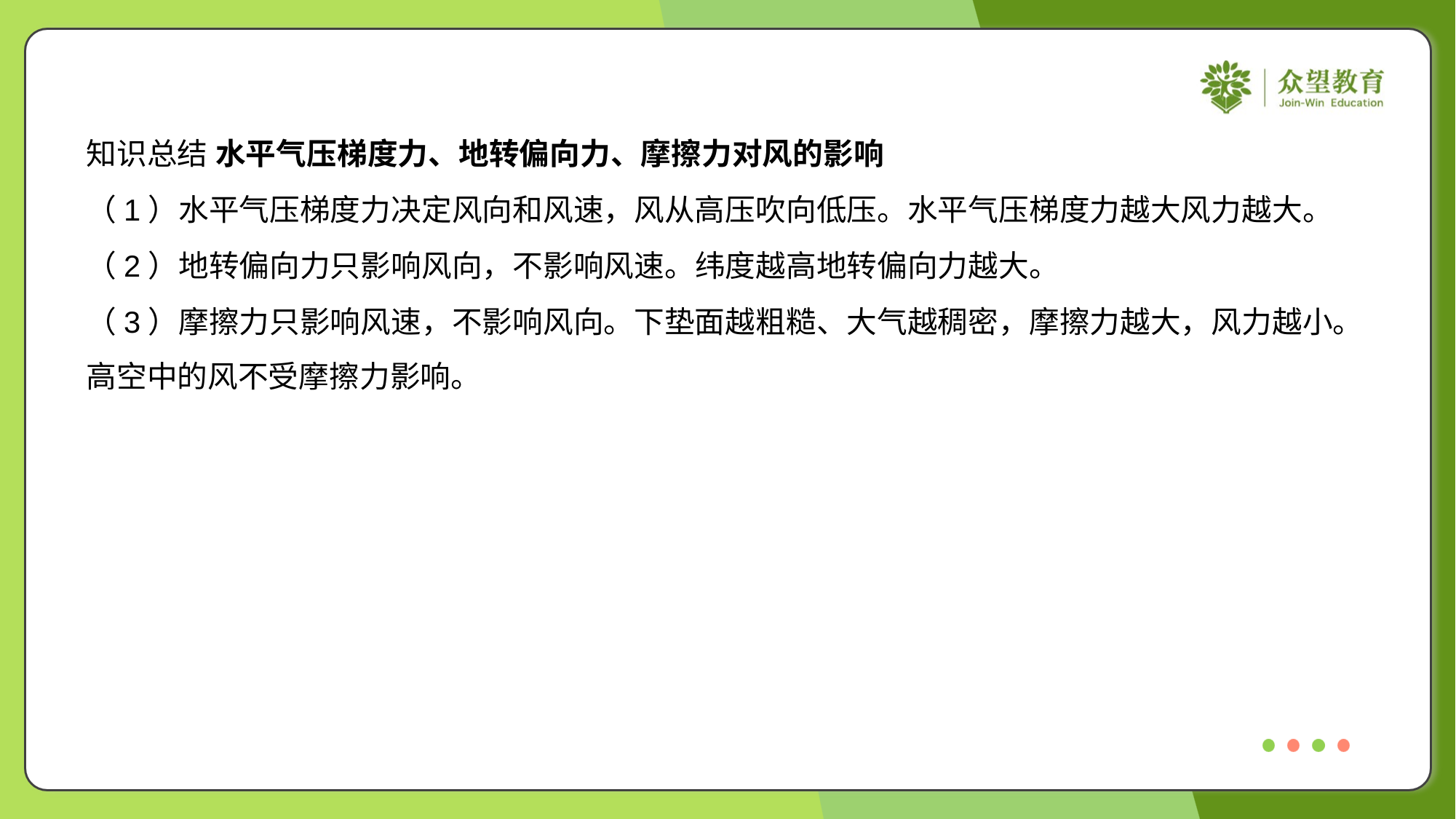

知识总结 水平气压梯度力、地转偏向力、摩擦力对风的影响
（1）水平气压梯度力决定风向和风速，风从高压吹向低压。水平气压梯度力越大风力越大。
（2）地转偏向力只影响风向，不影响风速。纬度越高地转偏向力越大。
（3）摩擦力只影响风速，不影响风向。下垫面越粗糙、大气越稠密，摩擦力越大，风力越小。
高空中的风不受摩擦力影响。